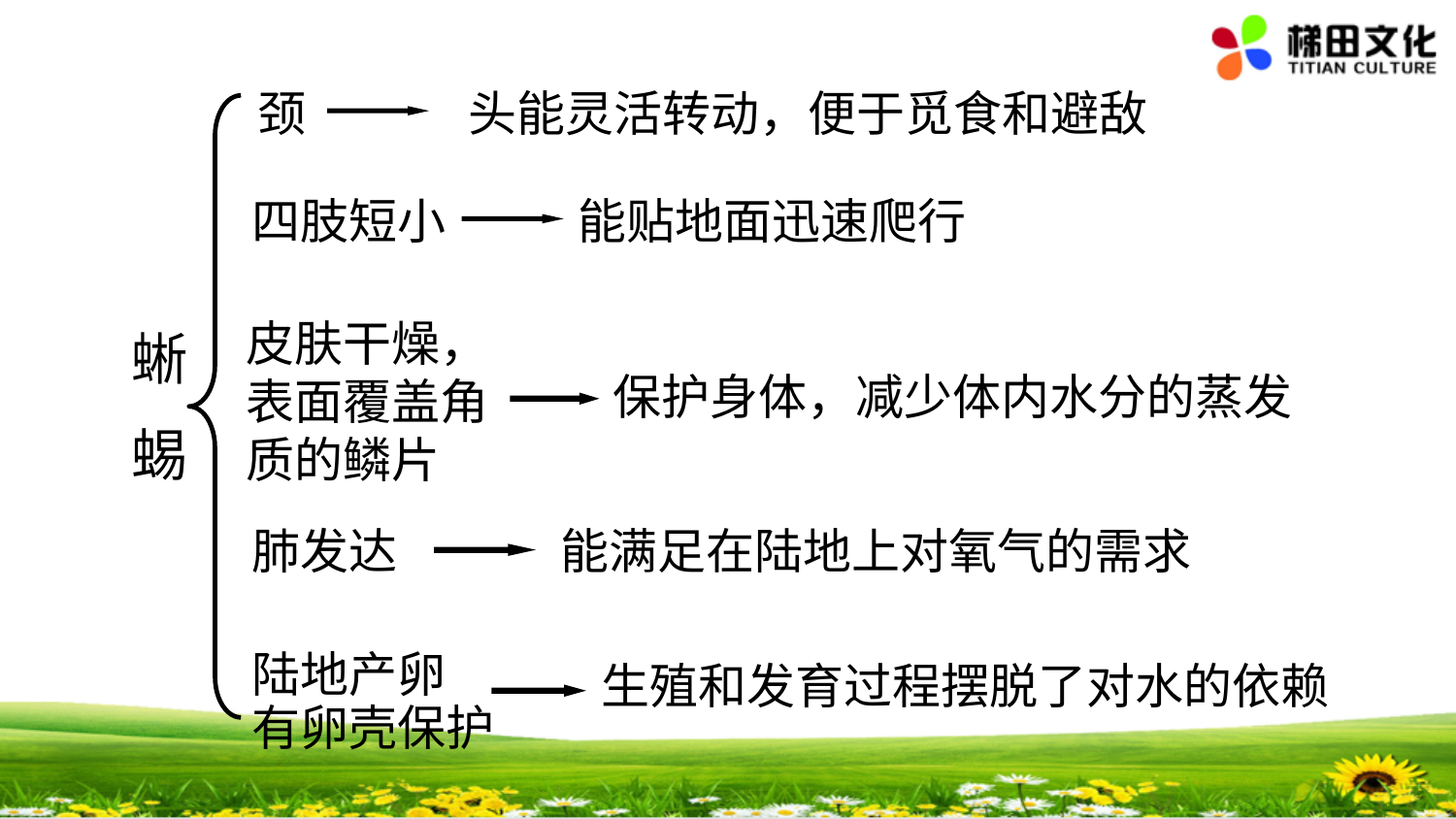

颈
头能灵活转动，便于觅食和避敌

四肢短小
能贴地面迅速爬行

皮肤干燥，表面覆盖角质的鳞片
保护身体，减少体内水分的蒸发

蜥
蜴
肺发达
能满足在陆地上对氧气的需求

陆地产卵
有卵壳保护
生殖和发育过程摆脱了对水的依赖